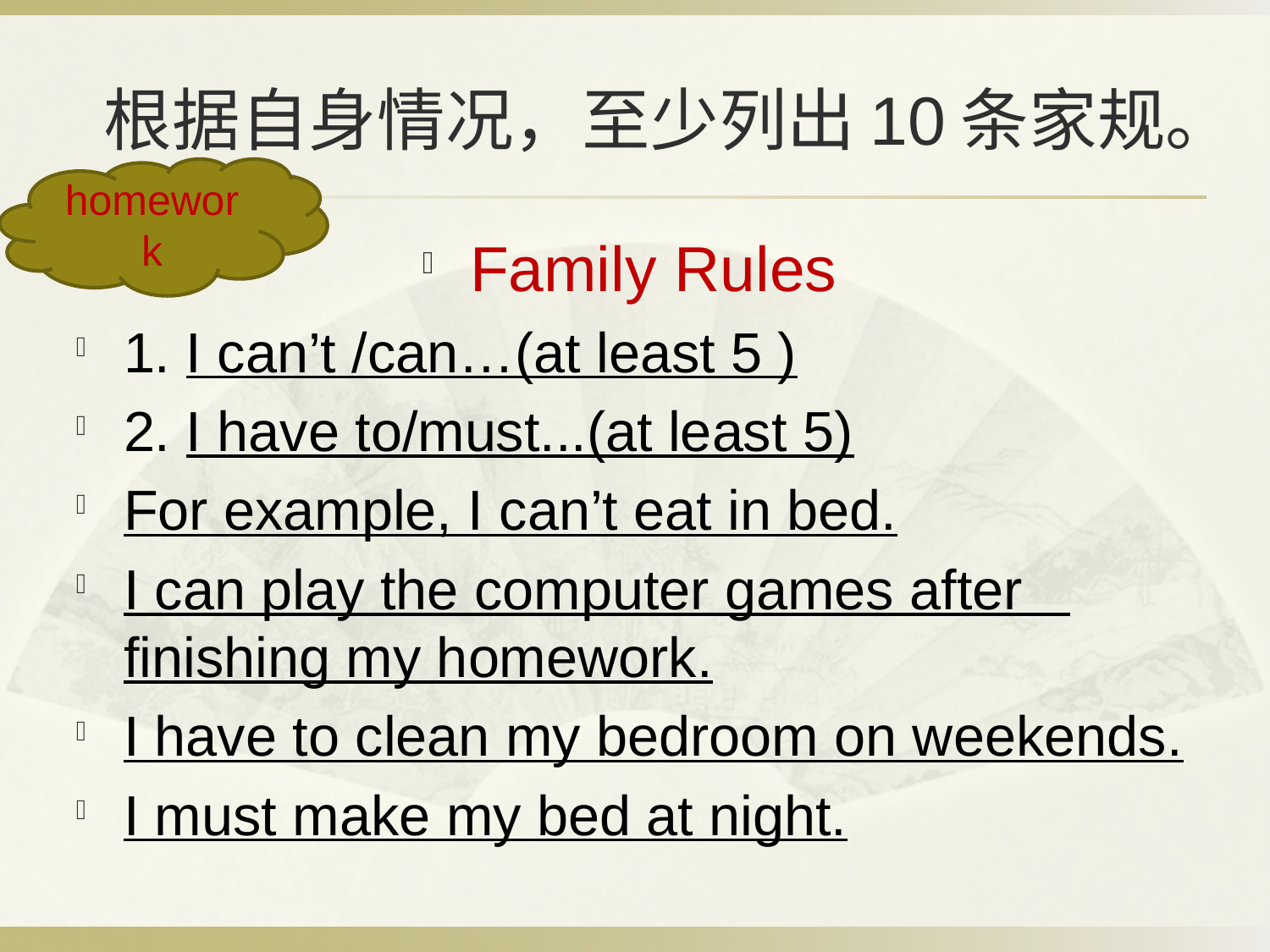

# 根据自身情况，至少列出10条家规。
homework
Family Rules
1. I can’t /can…(at least 5 )
2. I have to/must...(at least 5)
For example, I can’t eat in bed.
I can play the computer games after    finishing my homework.
I have to clean my bedroom on weekends.
I must make my bed at night.